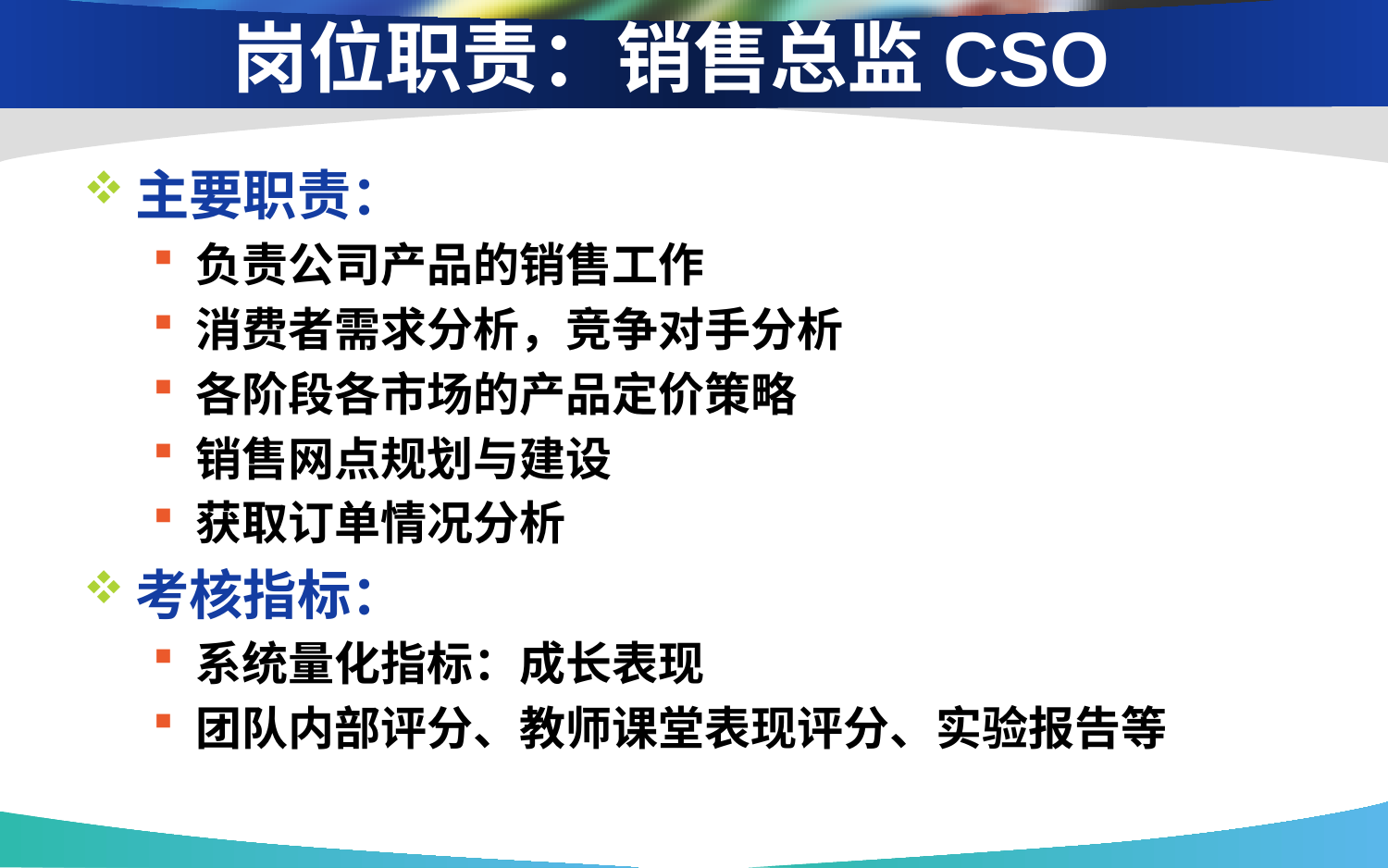

# 岗位职责：销售总监CSO
主要职责：
负责公司产品的销售工作
消费者需求分析，竞争对手分析
各阶段各市场的产品定价策略
销售网点规划与建设
获取订单情况分析
考核指标：
系统量化指标：成长表现
团队内部评分、教师课堂表现评分、实验报告等